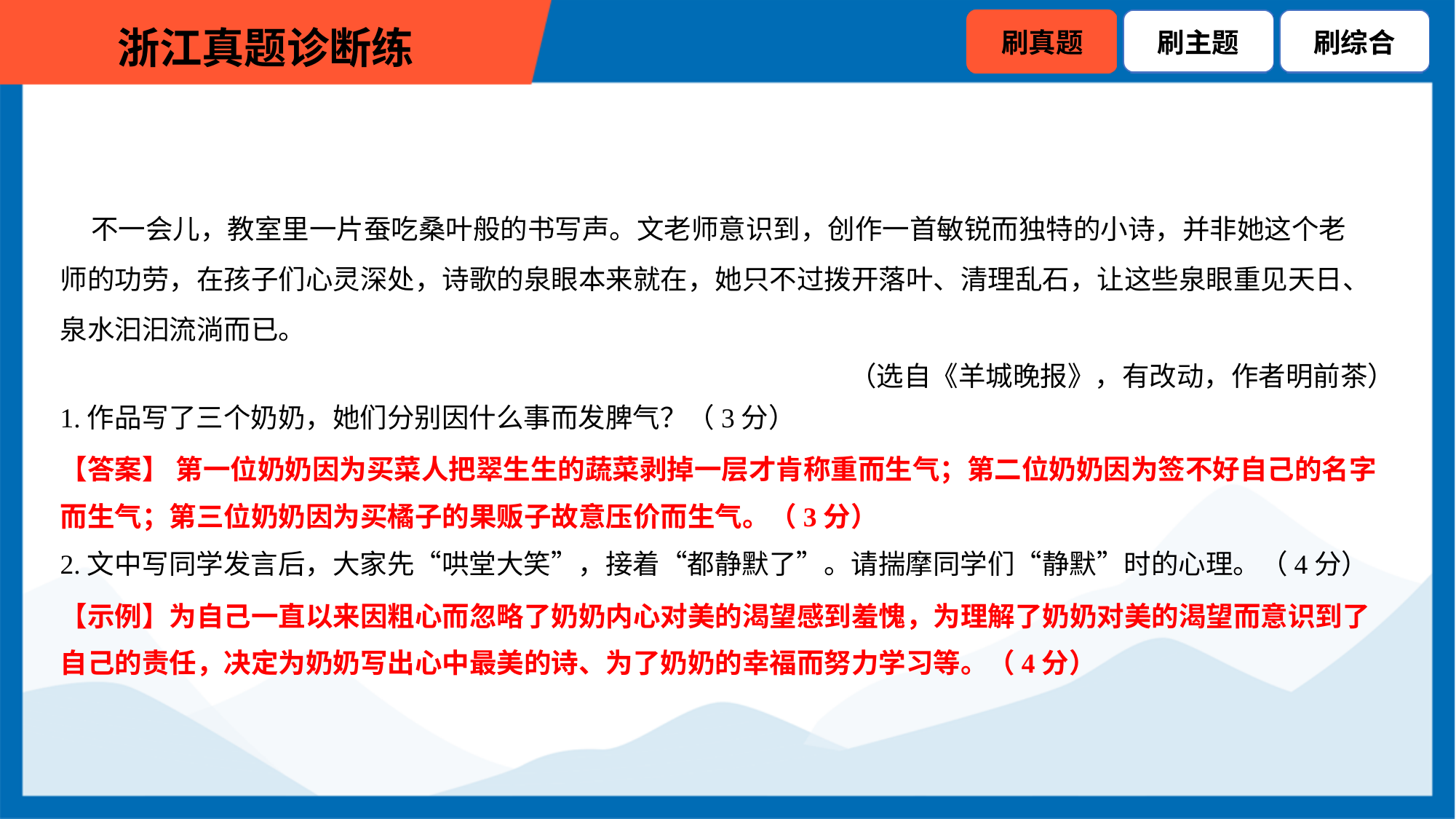

不一会儿，教室里一片蚕吃桑叶般的书写声。文老师意识到，创作一首敏锐而独特的小诗，并非她这个老
师的功劳，在孩子们心灵深处，诗歌的泉眼本来就在，她只不过拨开落叶、清理乱石，让这些泉眼重见天日、
泉水汩汩流淌而已。
（选自《羊城晚报》，有改动，作者明前茶）
1.作品写了三个奶奶，她们分别因什么事而发脾气？（3分）
【答案】 第一位奶奶因为买菜人把翠生生的蔬菜剥掉一层才肯称重而生气；第二位奶奶因为签不好自己的名字
而生气；第三位奶奶因为买橘子的果贩子故意压价而生气。（3分）
2.文中写同学发言后，大家先“哄堂大笑”，接着“都静默了”。请揣摩同学们“静默”时的心理。（4分）
【示例】为自己一直以来因粗心而忽略了奶奶内心对美的渴望感到羞愧，为理解了奶奶对美的渴望而意识到了
自己的责任，决定为奶奶写出心中最美的诗、为了奶奶的幸福而努力学习等。（4分）